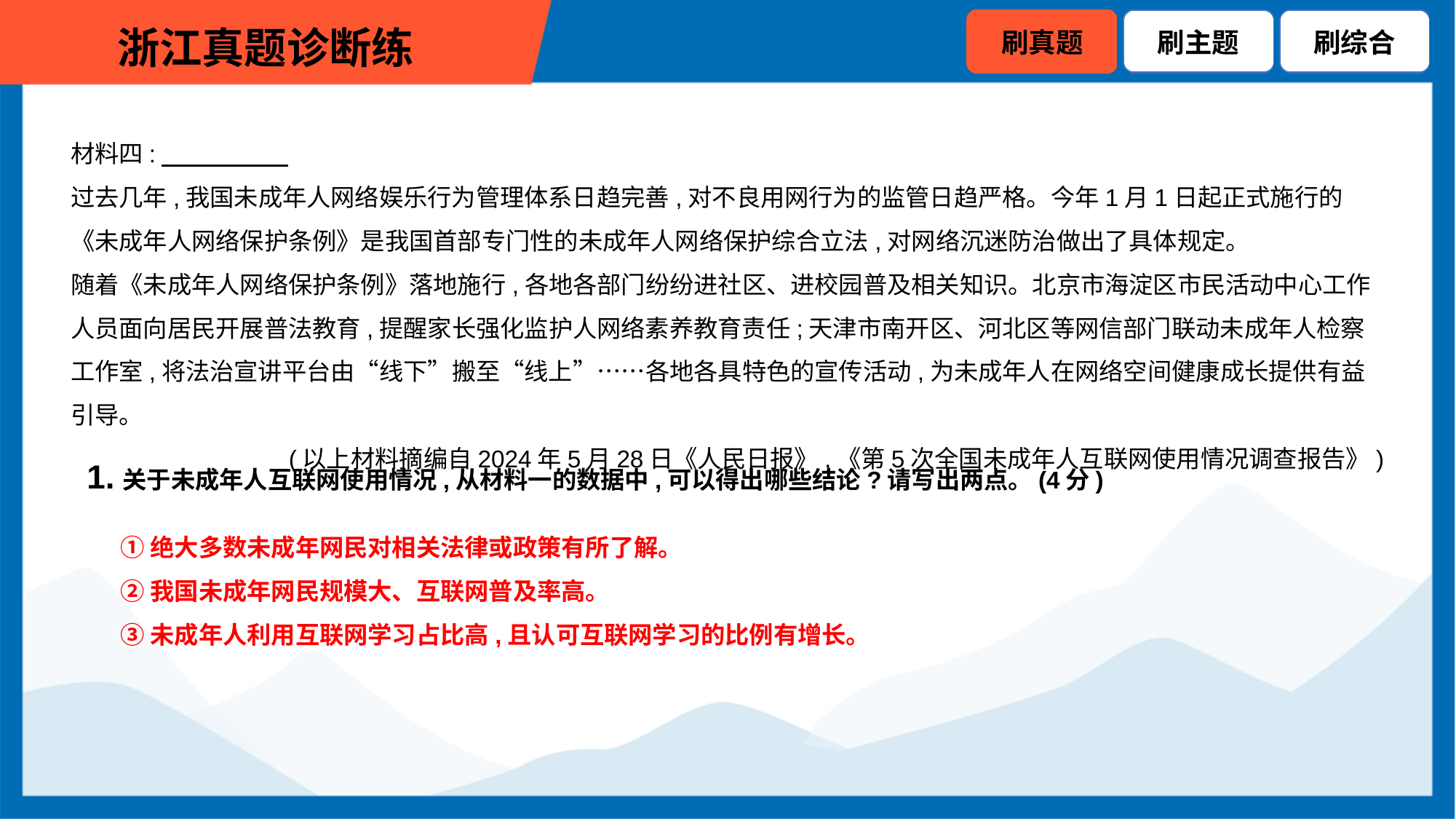

材料四:
过去几年,我国未成年人网络娱乐行为管理体系日趋完善,对不良用网行为的监管日趋严格。今年1月1日起正式施行的《未成年人网络保护条例》是我国首部专门性的未成年人网络保护综合立法,对网络沉迷防治做出了具体规定。
随着《未成年人网络保护条例》落地施行,各地各部门纷纷进社区、进校园普及相关知识。北京市海淀区市民活动中心工作人员面向居民开展普法教育,提醒家长强化监护人网络素养教育责任;天津市南开区、河北区等网信部门联动未成年人检察工作室,将法治宣讲平台由“线下”搬至“线上”……各地各具特色的宣传活动,为未成年人在网络空间健康成长提供有益引导。
(以上材料摘编自2024年5月28日《人民日报》,《第5次全国未成年人互联网使用情况调查报告》)
1.关于未成年人互联网使用情况,从材料一的数据中,可以得出哪些结论?请写出两点。(4分)
①绝大多数未成年网民对相关法律或政策有所了解。
②我国未成年网民规模大、互联网普及率高。
③未成年人利用互联网学习占比高,且认可互联网学习的比例有增长。